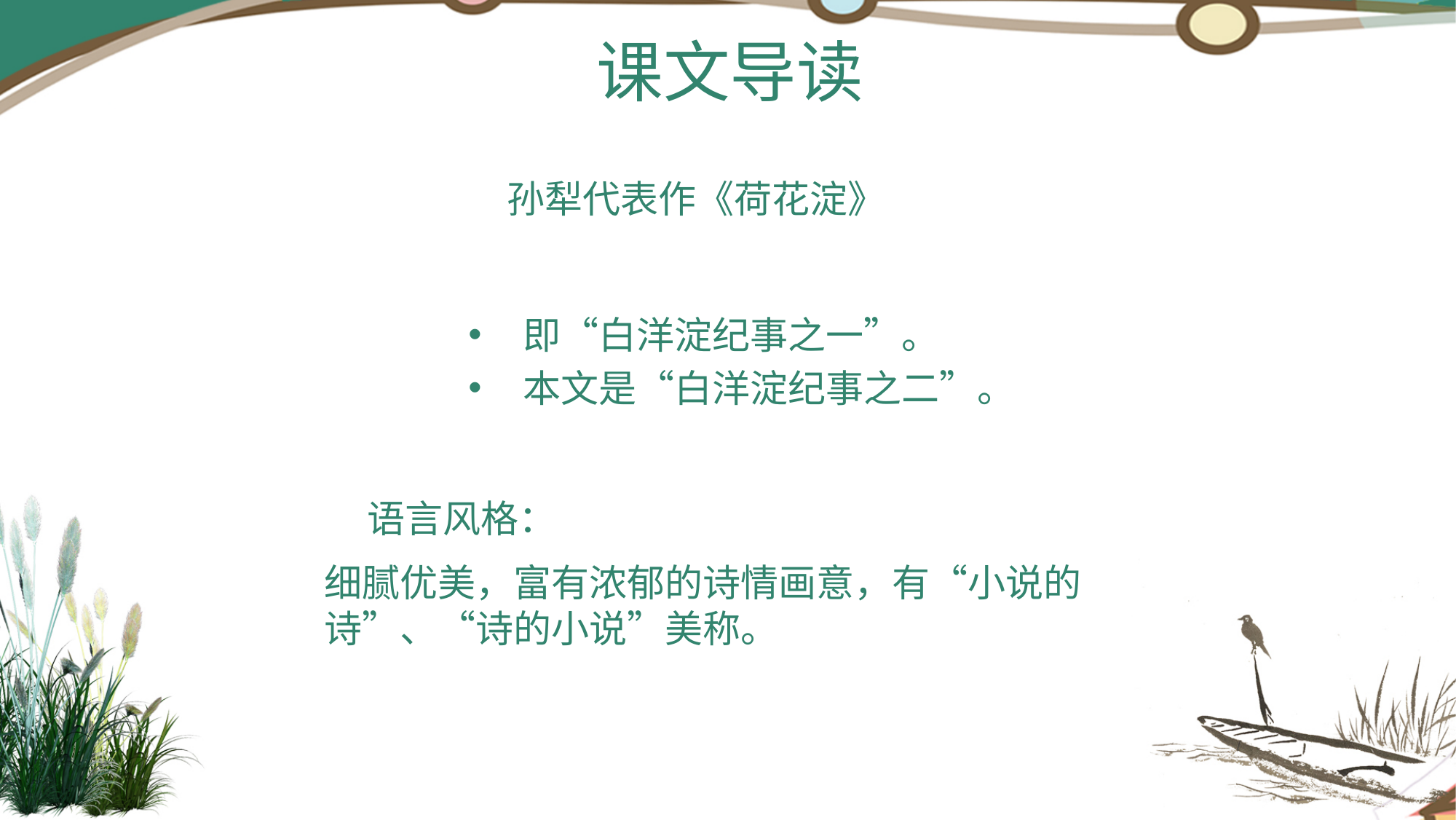

课文导读
孙犁代表作《荷花淀》
即“白洋淀纪事之一”。
本文是“白洋淀纪事之二”。
    语言风格：
细腻优美，富有浓郁的诗情画意，有“小说的诗”、“诗的小说”美称。